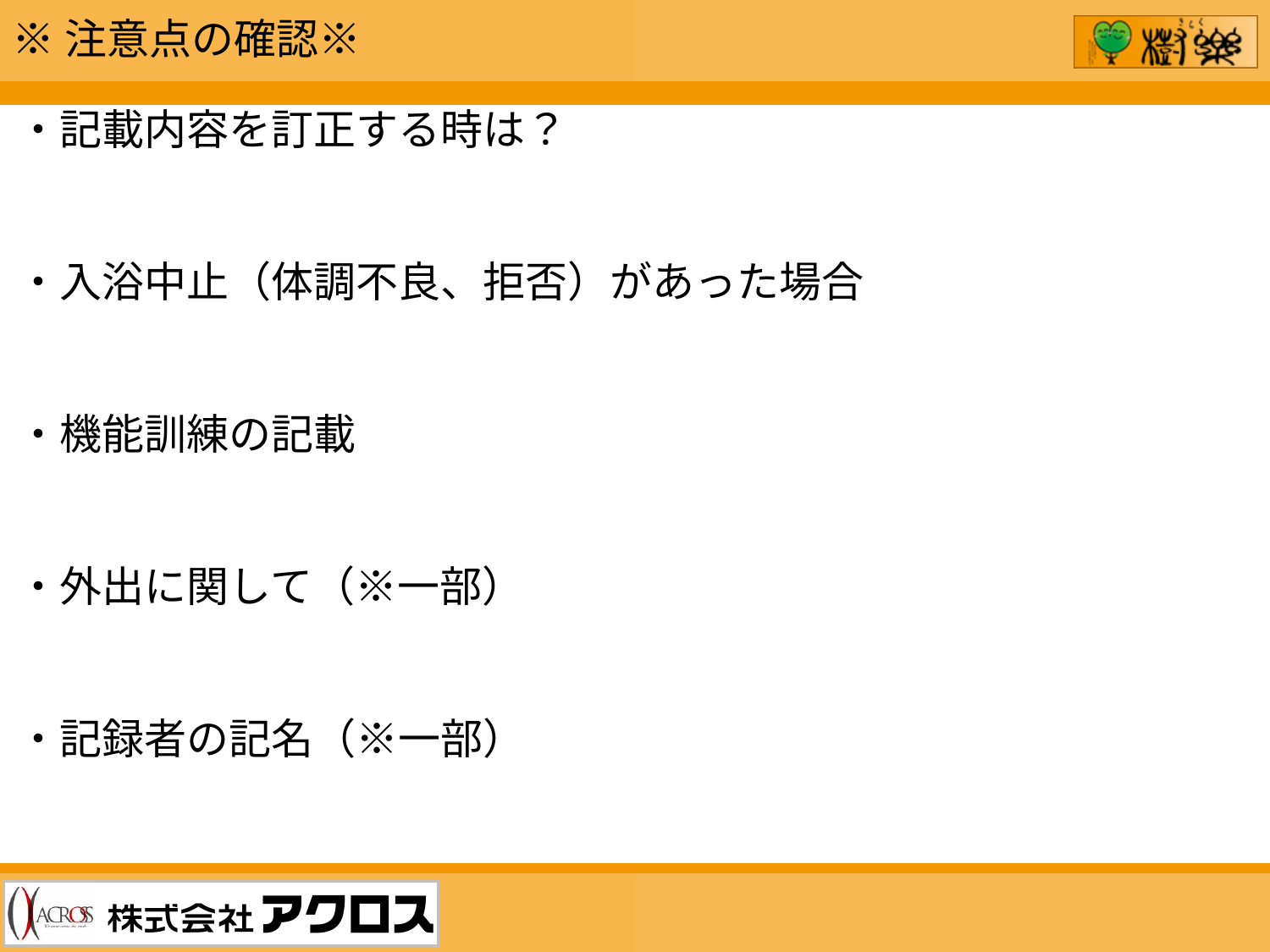

※注意点の確認※

・記載内容を訂正する時は？

・入浴中止（体調不良、拒否）があった場合

・機能訓練の記載

・外出に関して（※一部）

・記録者の記名（※一部）